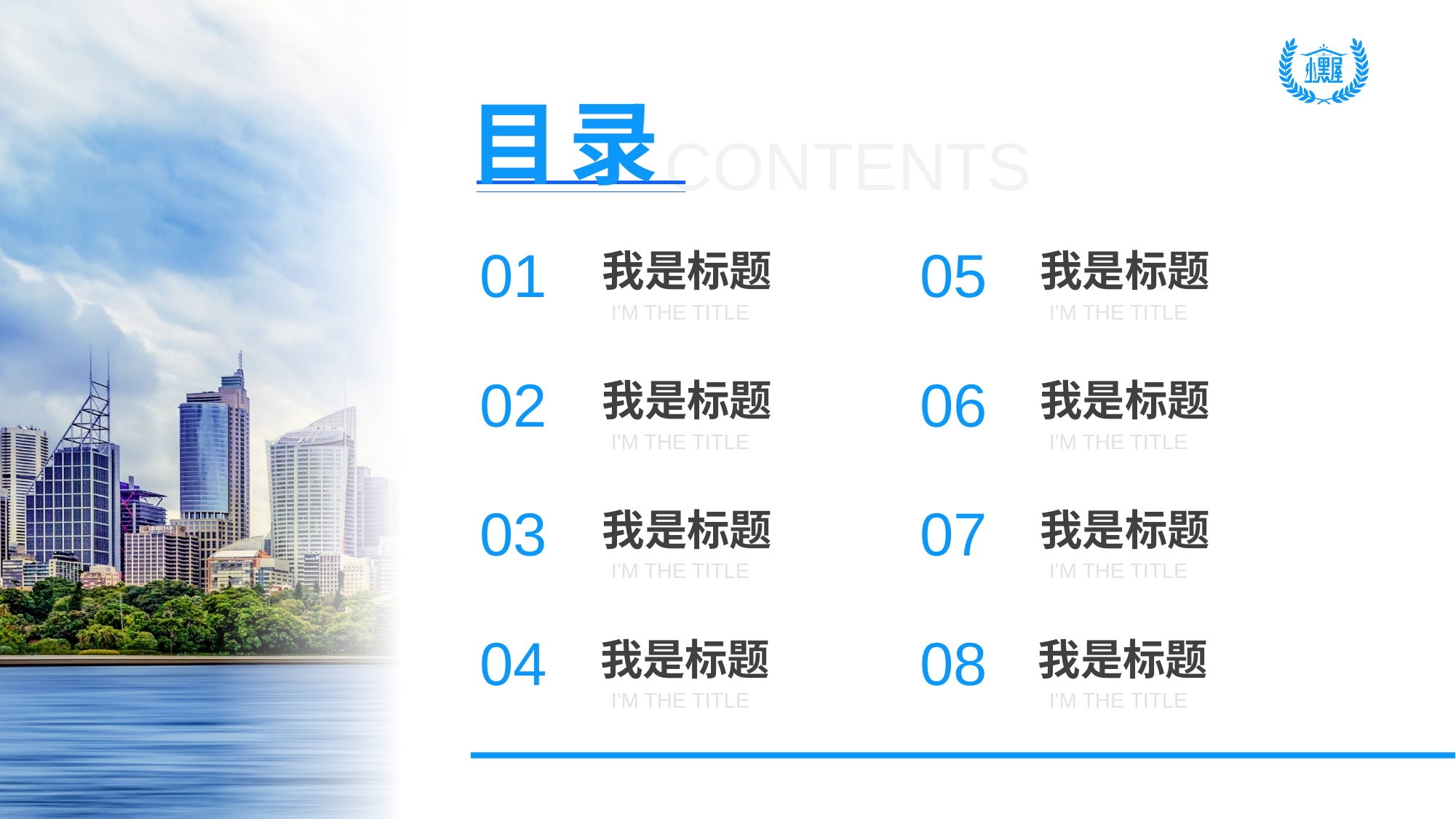

# 目录
我是标题
我是标题
01
05
I'm the title
I'm the title
我是标题
我是标题
02
06
I'm the title
I'm the title
我是标题
我是标题
03
07
I'm the title
I'm the title
我是标题
我是标题
04
08
I'm the title
I'm the title